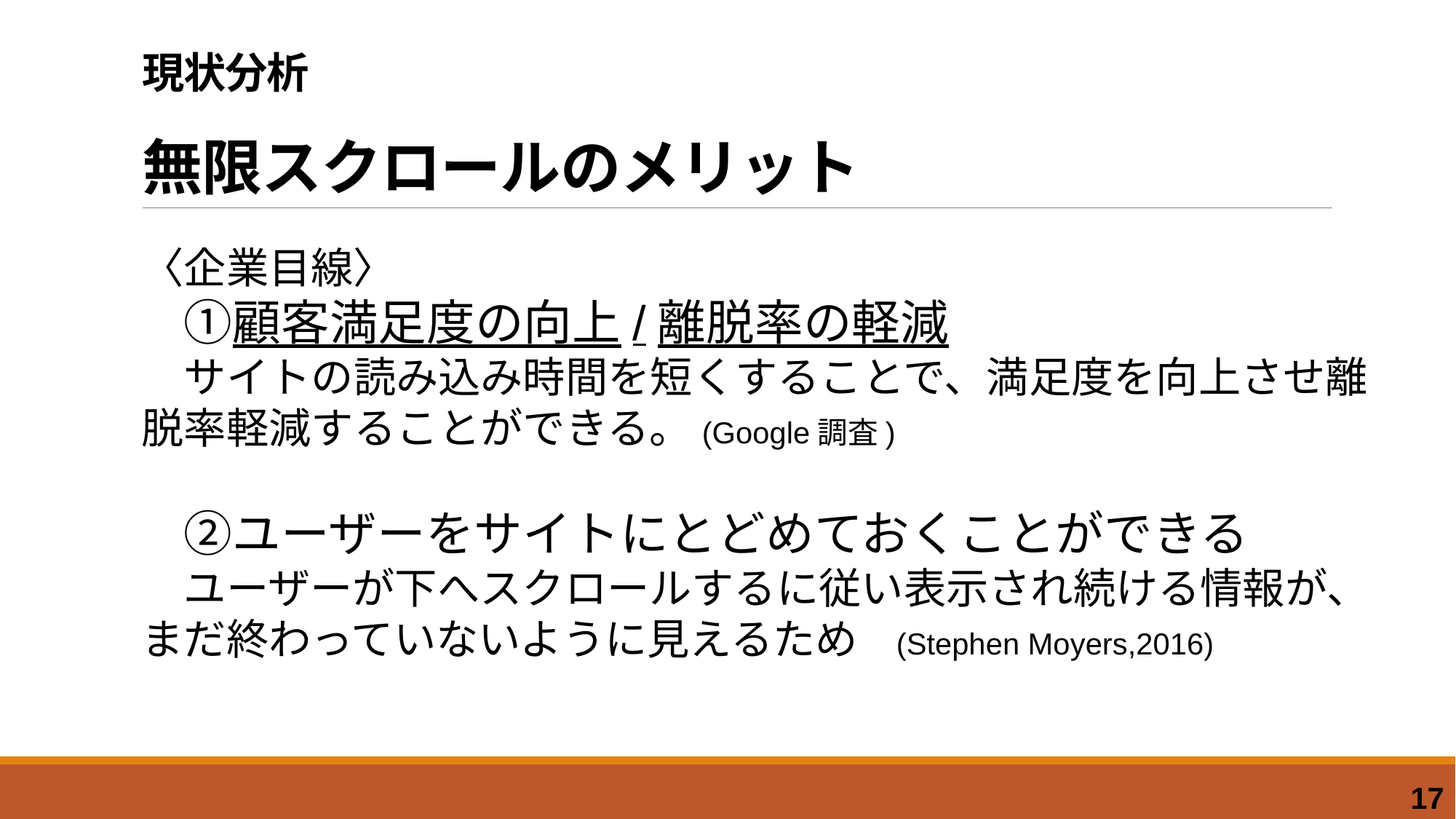

# 現状分析 無限スクロールのメリット
〈企業目線〉
　①顧客満足度の向上/離脱率の軽減
　サイトの読み込み時間を短くすることで、満足度を向上させ離脱率軽減することができる。(Google調査)

　②ユーザーをサイトにとどめておくことができる
　ユーザーが下へスクロールするに従い表示され続ける情報が、まだ終わっていないように見えるため   (Stephen Moyers,2016)

17